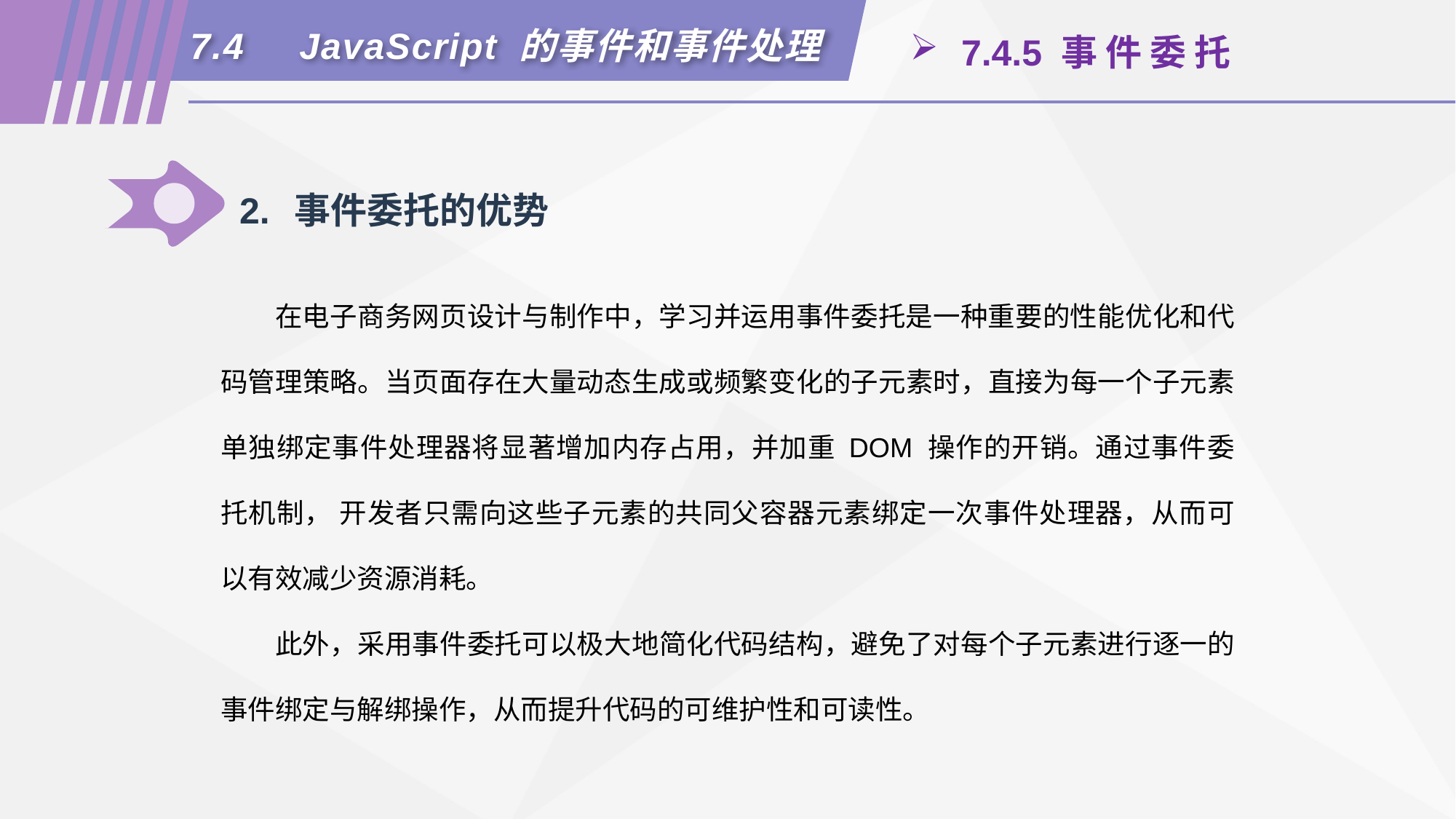

7.4	JavaScript 的事件和事件处理
 7.4.5 事 件 委 托

2.	事件委托的优势
在电子商务网页设计与制作中，学习并运用事件委托是一种重要的性能优化和代码管理策略。当页面存在大量动态生成或频繁变化的子元素时，直接为每一个子元素单独绑定事件处理器将显著增加内存占用，并加重 DOM 操作的开销。通过事件委托机制， 开发者只需向这些子元素的共同父容器元素绑定一次事件处理器，从而可以有效减少资源消耗。
此外，采用事件委托可以极大地简化代码结构，避免了对每个子元素进行逐一的事件绑定与解绑操作，从而提升代码的可维护性和可读性。